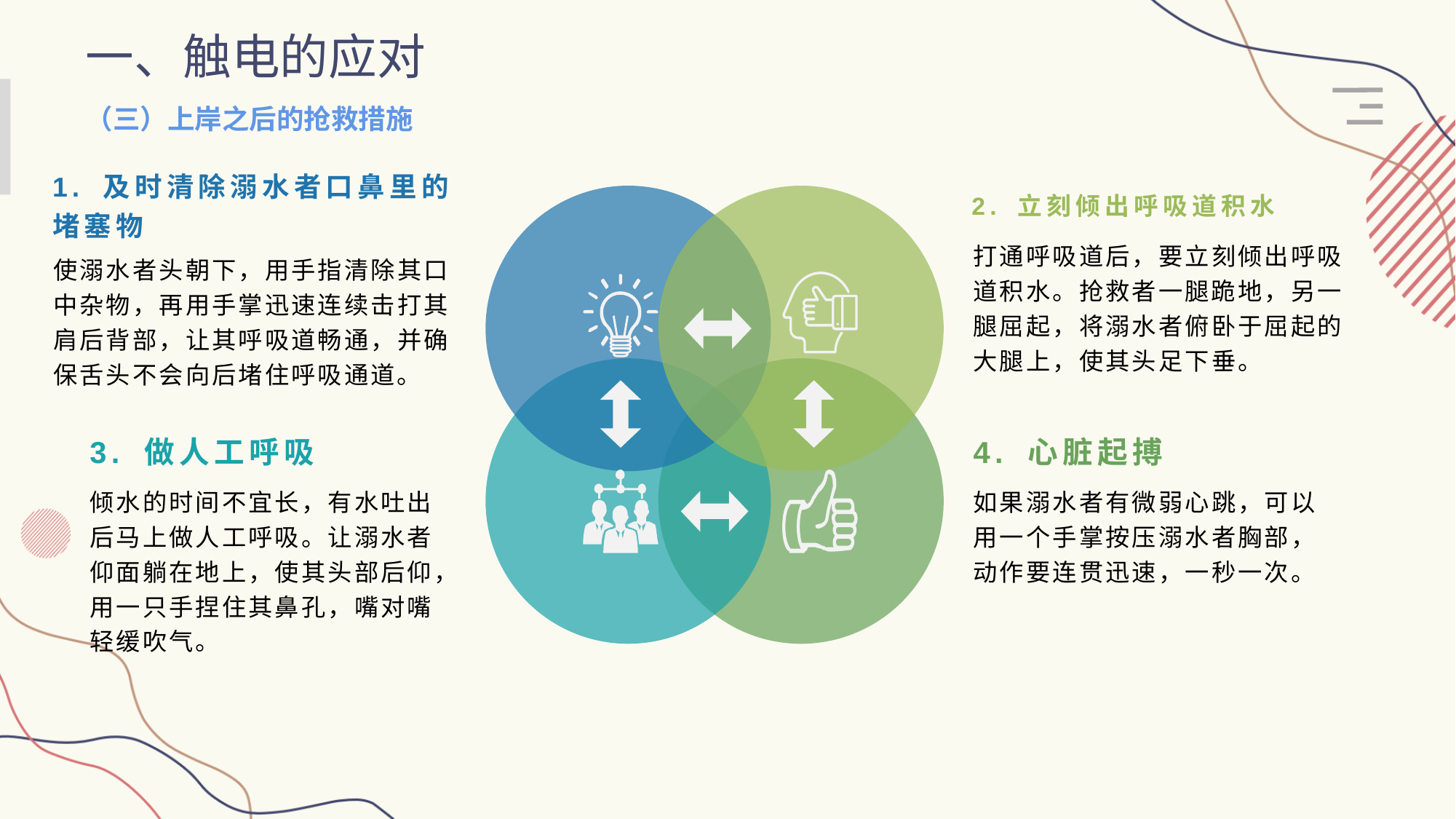

一、触电的应对

（三）上岸之后的抢救措施

1. 及时清除溺水者口鼻里的堵塞物
2. 立刻倾出呼吸道积水

打通呼吸道后，要立刻倾出呼吸道积水。抢救者一腿跪地，另一腿屈起，将溺水者俯卧于屈起的大腿上，使其头足下垂。
使溺水者头朝下，用手指清除其口中杂物，再用手掌迅速连续击打其肩后背部，让其呼吸道畅通，并确保舌头不会向后堵住呼吸通道。

3. 做人工呼吸
4. 心脏起搏

倾水的时间不宜长，有水吐出后马上做人工呼吸。让溺水者仰面躺在地上，使其头部后仰，用一只手捏住其鼻孔，嘴对嘴轻缓吹气。
如果溺水者有微弱心跳，可以用一个手掌按压溺水者胸部，动作要连贯迅速，一秒一次。